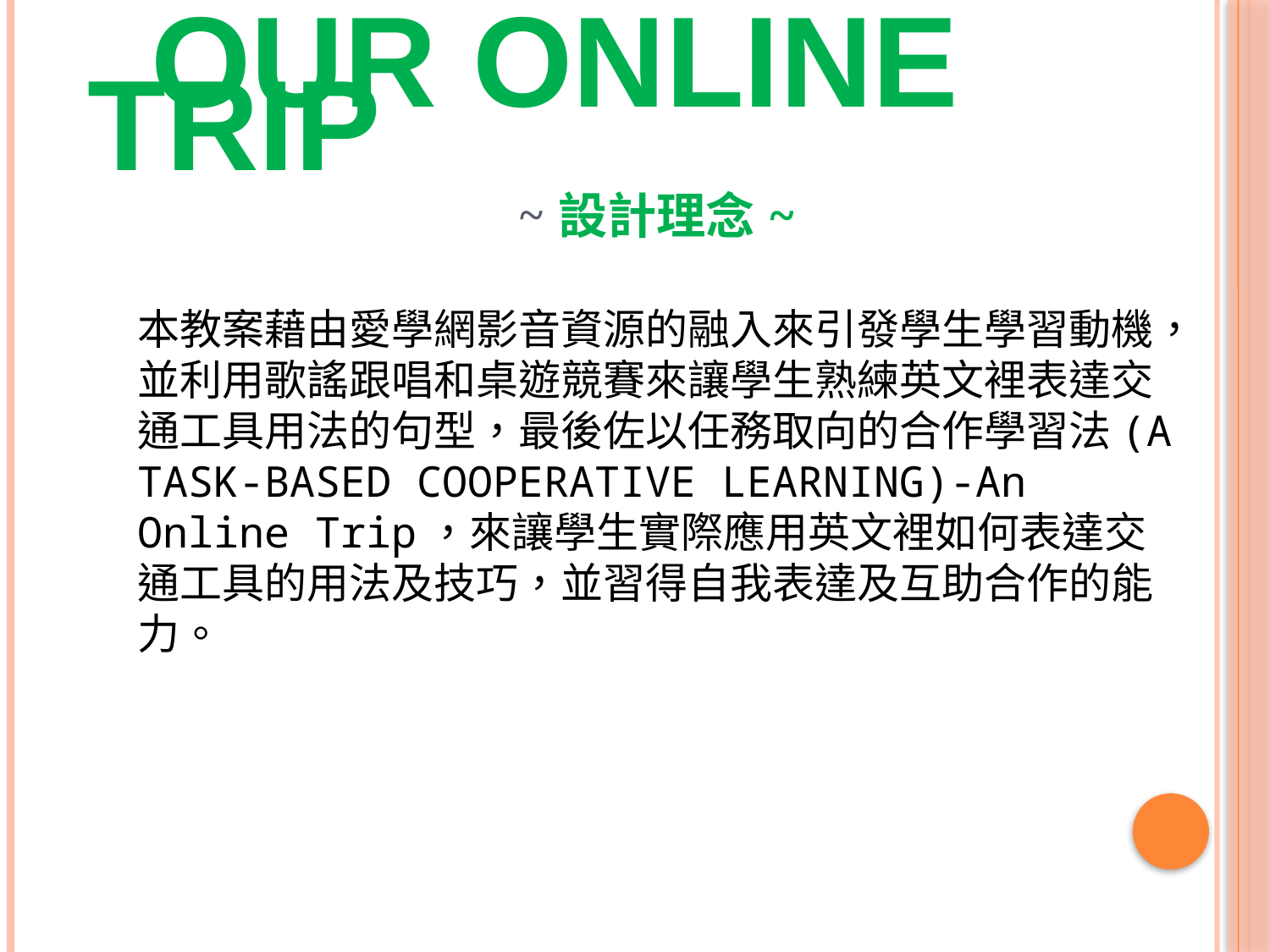

# OUR ONLINE TRIP ~設計理念~
本教案藉由愛學網影音資源的融入來引發學生學習動機，並利用歌謠跟唱和桌遊競賽來讓學生熟練英文裡表達交通工具用法的句型，最後佐以任務取向的合作學習法(A TASK-BASED COOPERATIVE LEARNING)-An Online Trip，來讓學生實際應用英文裡如何表達交通工具的用法及技巧，並習得自我表達及互助合作的能力。